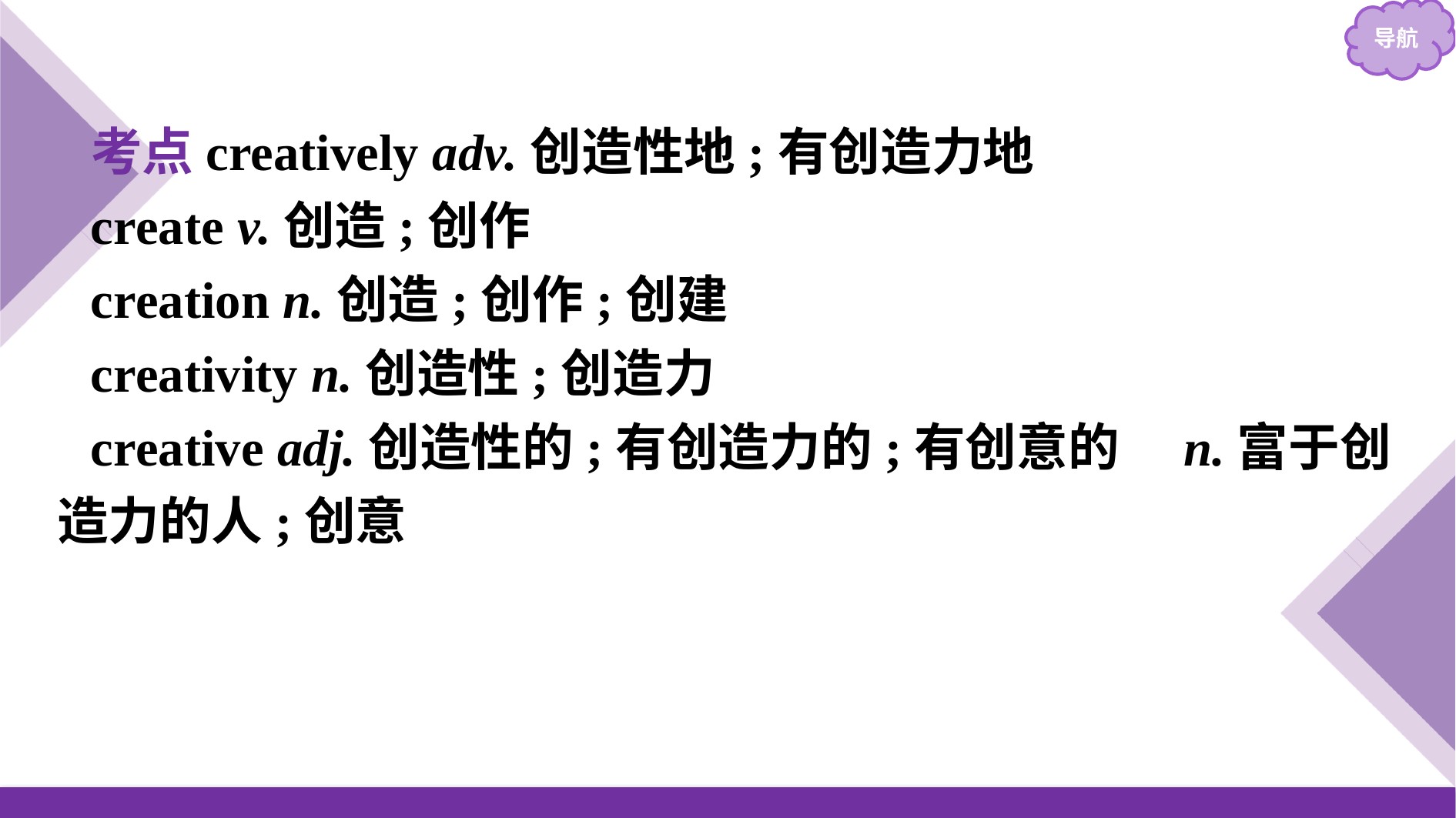

考点creatively adv.创造性地;有创造力地
create v.创造;创作
creation n.创造;创作;创建
creativity n.创造性;创造力
creative adj.创造性的;有创造力的;有创意的　n.富于创造力的人;创意